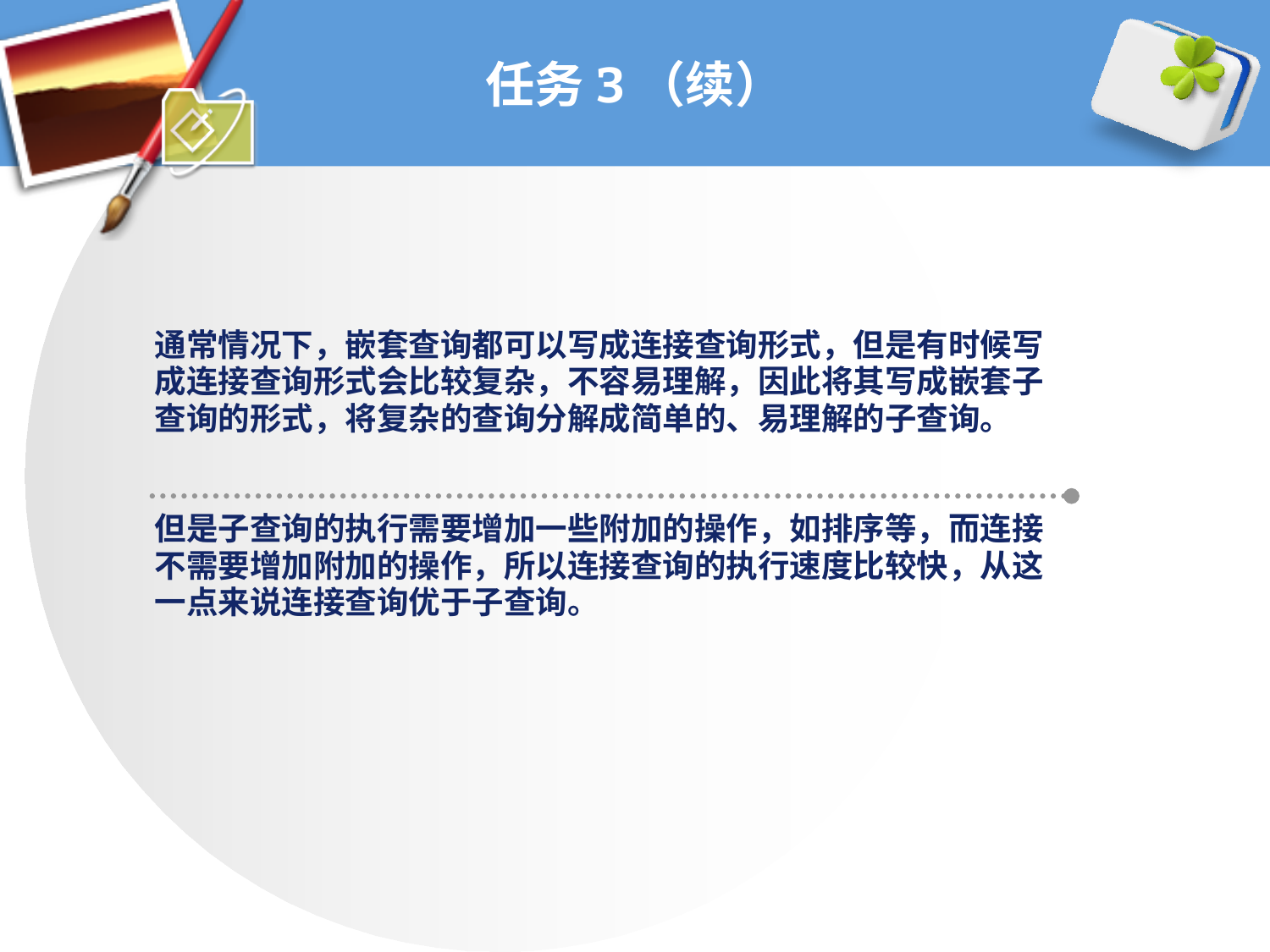

# 任务3（续）
通常情况下，嵌套查询都可以写成连接查询形式，但是有时候写
成连接查询形式会比较复杂，不容易理解，因此将其写成嵌套子
查询的形式，将复杂的查询分解成简单的、易理解的子查询。

但是子查询的执行需要增加一些附加的操作，如排序等，而连接
不需要增加附加的操作，所以连接查询的执行速度比较快，从这
一点来说连接查询优于子查询。